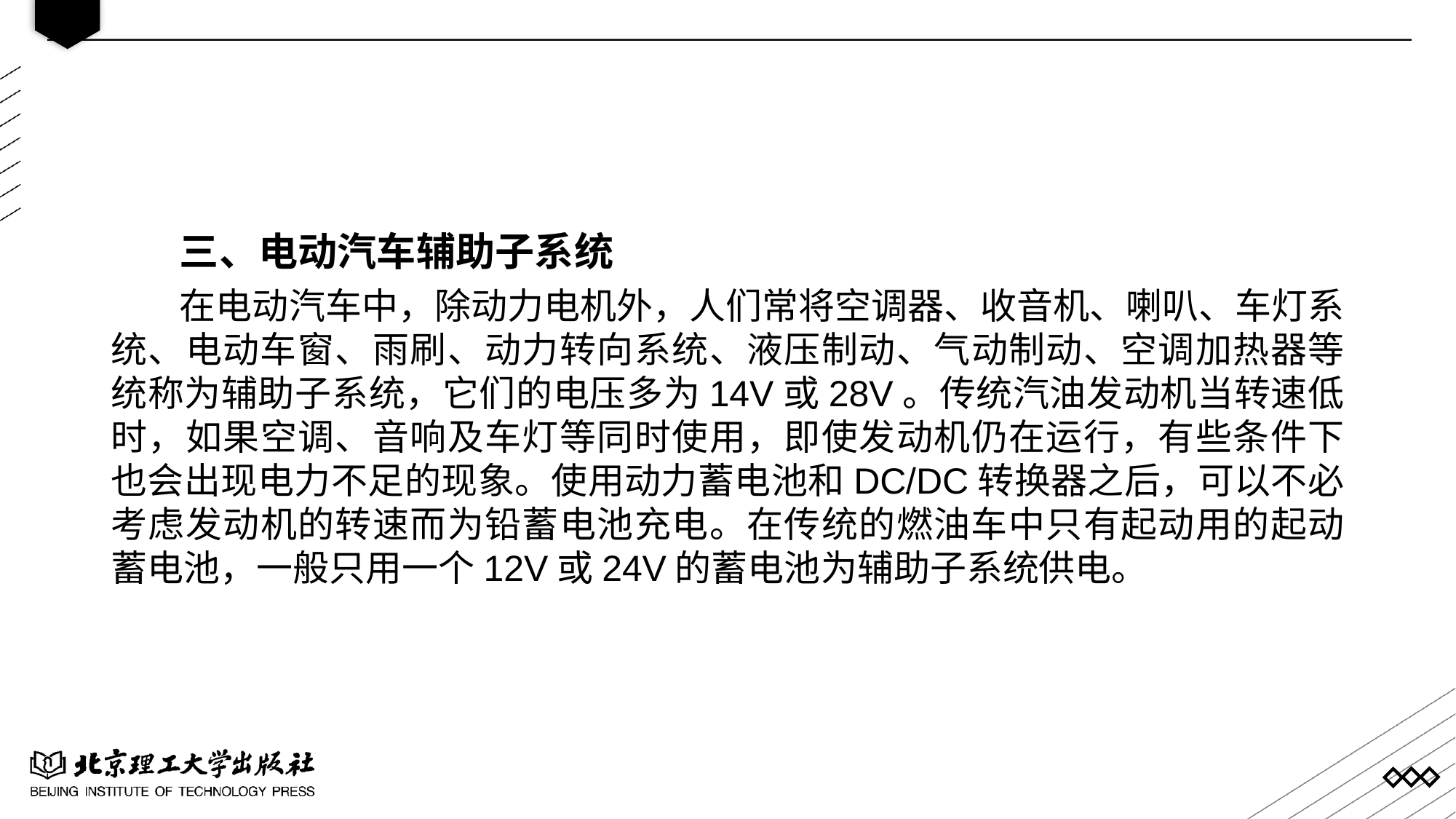

三、电动汽车辅助子系统
在电动汽车中，除动力电机外，人们常将空调器、收音机、喇叭、车灯系统、电动车窗、雨刷、动力转向系统、液压制动、气动制动、空调加热器等统称为辅助子系统，它们的电压多为14V或28V。传统汽油发动机当转速低时，如果空调、音响及车灯等同时使用，即使发动机仍在运行，有些条件下也会出现电力不足的现象。使用动力蓄电池和DC/DC转换器之后，可以不必考虑发动机的转速而为铅蓄电池充电。在传统的燃油车中只有起动用的起动蓄电池，一般只用一个12V或24V的蓄电池为辅助子系统供电。